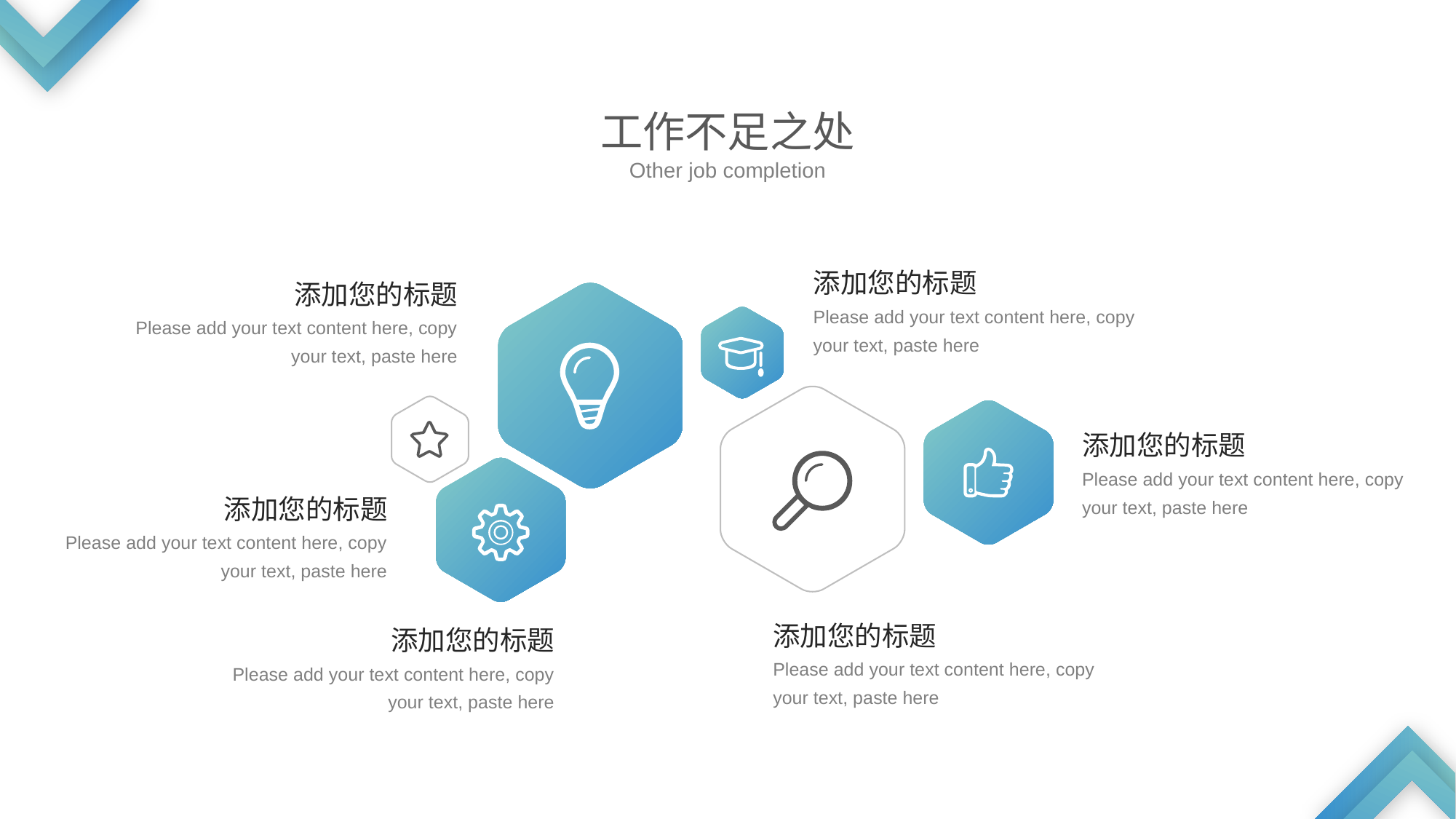

工作不足之处
Other job completion
添加您的标题
Please add your text content here, copy your text, paste here
添加您的标题
Please add your text content here, copy your text, paste here

添加您的标题
Please add your text content here, copy your text, paste here

添加您的标题
Please add your text content here, copy your text, paste here
添加您的标题
Please add your text content here, copy your text, paste here
添加您的标题
Please add your text content here, copy your text, paste here